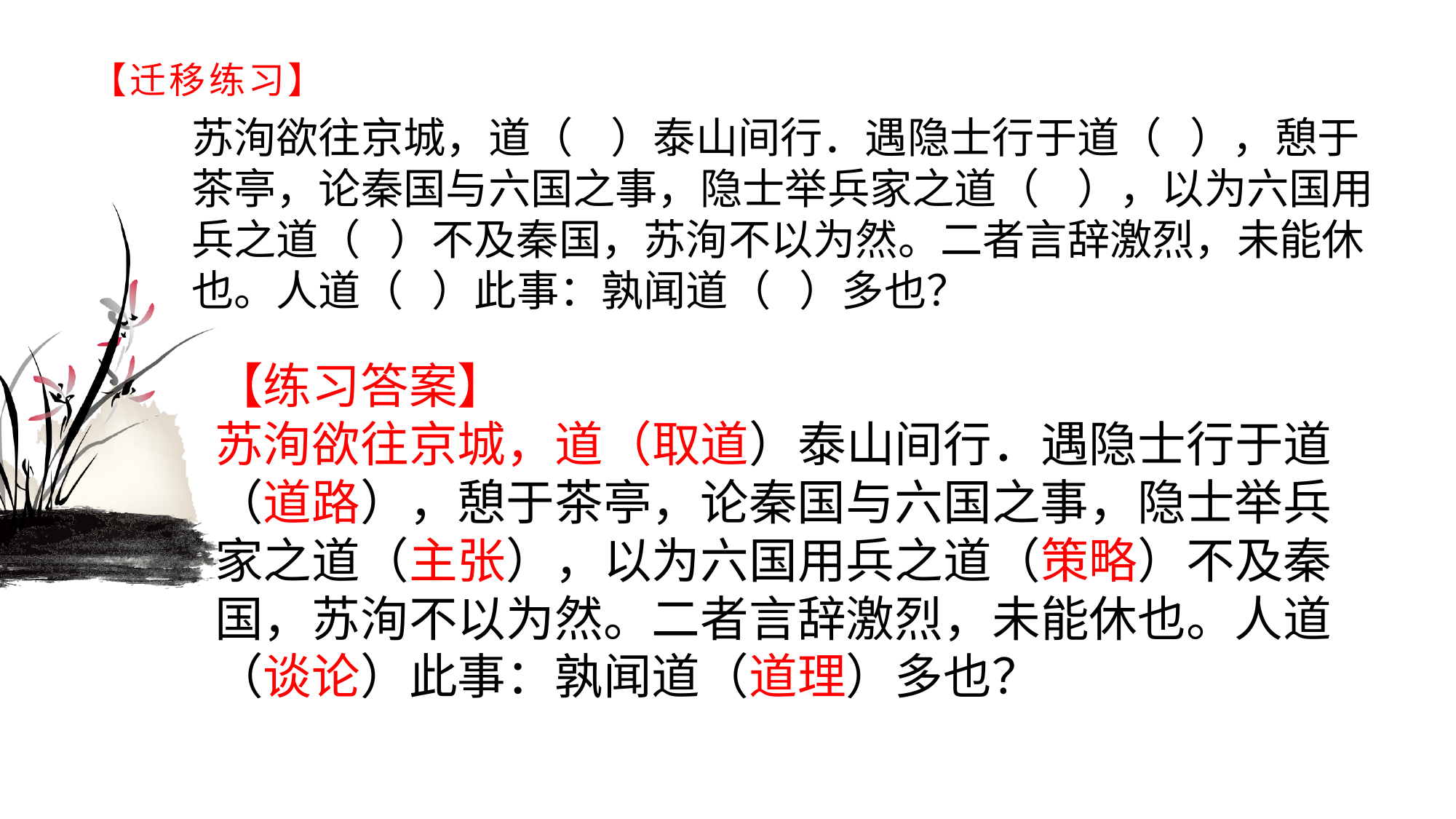

# 【迁移练习】
苏洵欲往京城，道（    ）泰山间行．遇隐士行于道（   ），憩于茶亭，论秦国与六国之事，隐士举兵家之道（    ），以为六国用兵之道（   ）不及秦国，苏洵不以为然。二者言辞激烈，未能休也。人道（   ）此事：孰闻道（   ）多也？
【练习答案】 苏洵欲往京城，道（取道）泰山间行．遇隐士行于道（道路），憩于茶亭，论秦国与六国之事，隐士举兵家之道（主张），以为六国用兵之道（策略）不及秦国，苏洵不以为然。二者言辞激烈，未能休也。人道（谈论）此事：孰闻道（道理）多也？